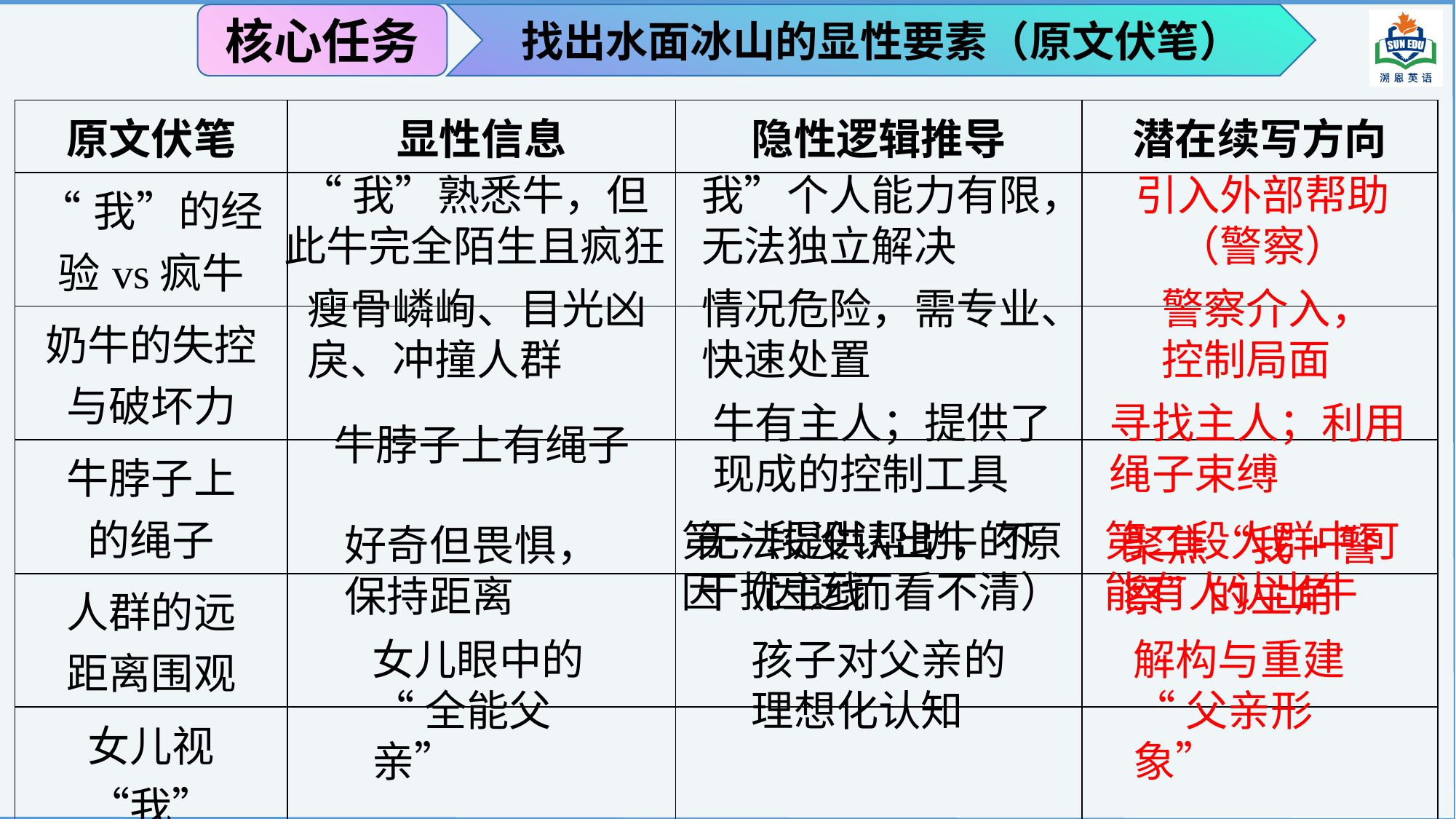

找出水面冰山的显性要素（原文伏笔）
核心任务
| 原文伏笔 | 显性信息 | 隐性逻辑推导 | 潜在续写方向 |
| --- | --- | --- | --- |
| “我”的经验vs疯牛 |  |  |  |
| 奶牛的失控 与破坏力 |  |  |  |
| 牛脖子上 的绳子 |  |  |  |
| 人群的远 距离围观 |  |  |  |
| 女儿视“我” 为高手 |  |  |  |
“我”熟悉牛，但此牛完全陌生且疯狂
我”个人能力有限，无法独立解决
引入外部帮助
（警察）
瘦骨嶙峋、目光凶戾、冲撞人群
情况危险，需专业、快速处置
警察介入，
控制局面
牛有主人；提供了现成的控制工具
寻找主人；利用绳子束缚
牛脖子上有绳子
第一段没认出牛的原因（因远而看不清）
无法提供帮助，不干扰主线
第二段人群中可能有人认出牛
好奇但畏惧，
保持距离
聚焦“我+警察”的主角
女儿眼中的
“全能父亲”
孩子对父亲的
理想化认知
解构与重建
“父亲形象”